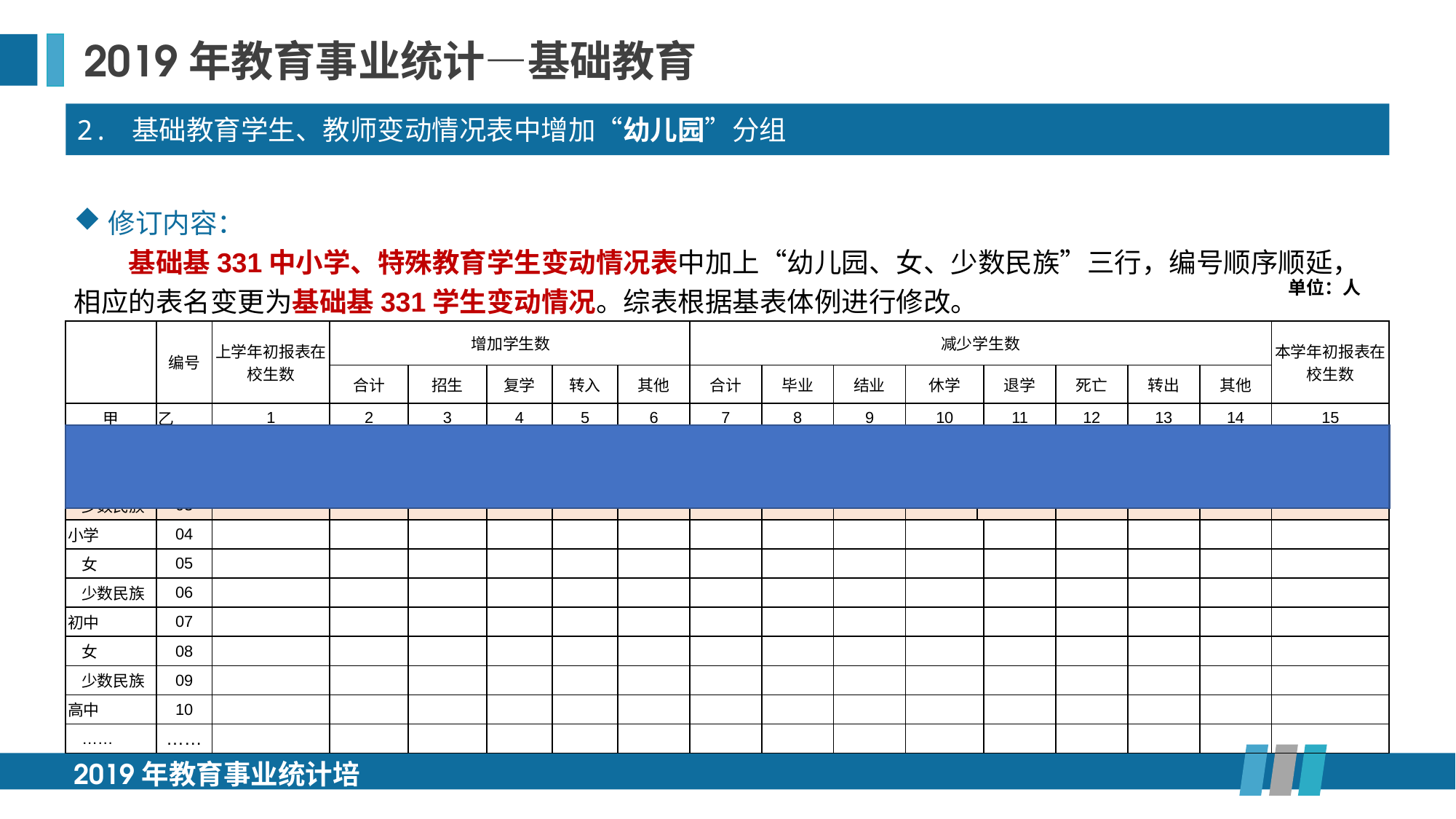

2019年教育事业统计—基础教育

2. 基础教育学生、教师变动情况表中增加“幼儿园”分组
修订内容：
基础基331中小学、特殊教育学生变动情况表中加上“幼儿园、女、少数民族”三行，编号顺序顺延，相应的表名变更为基础基331学生变动情况。综表根据基表体例进行修改。
单位：人

|  | 编号 | 上学年初报表在校生数 | 增加学生数 |  |  |  |  | 减少学生数 |  |  |  |  |  |  |  |  | 本学年初报表在校生数 |
| --- | --- | --- | --- | --- | --- | --- | --- | --- | --- | --- | --- | --- | --- | --- | --- | --- | --- |
|  |  |  | 合计 | 招生 | 复学 | 转入 | 其他 | 合计 | 毕业 | 结业 | 休学 |  | 退学 | 死亡 | 转出 | 其他 |  |
| 甲 | 乙 | 1 | 2 | 3 | 4 | 5 | 6 | 7 | 8 | 9 | 10 |  | 11 | 12 | 13 | 14 | 15 |
| 幼儿园 | 01 |  |  |  |  |  |  |  |  |  |  |  |  |  |  |  |  |
| 女 | 02 |  |  |  |  |  |  |  |  |  |  |  |  |  |  |  |  |
| 少数民族 | 03 |  |  |  |  |  |  |  |  |  |  |  |  |  |  |  |  |
| 小学 | 04 |  |  |  |  |  |  |  |  |  |  |  |  |  |  |  |  |
| 女 | 05 |  |  |  |  |  |  |  |  |  |  |  |  |  |  |  |  |
| 少数民族 | 06 |  |  |  |  |  |  |  |  |  |  |  |  |  |  |  |  |
| 初中 | 07 |  |  |  |  |  |  |  |  |  |  |  |  |  |  |  |  |
| 女 | 08 |  |  |  |  |  |  |  |  |  |  |  |  |  |  |  |  |
| 少数民族 | 09 |  |  |  |  |  |  |  |  |  |  |  |  |  |  |  |  |
| 高中 | 10 |  |  |  |  |  |  |  |  |  |  |  |  |  |  |  |  |
| …… | …… |  |  |  |  |  |  |  |  |  |  |  |  |  |  |  |  |

2019年教育事业统计培训